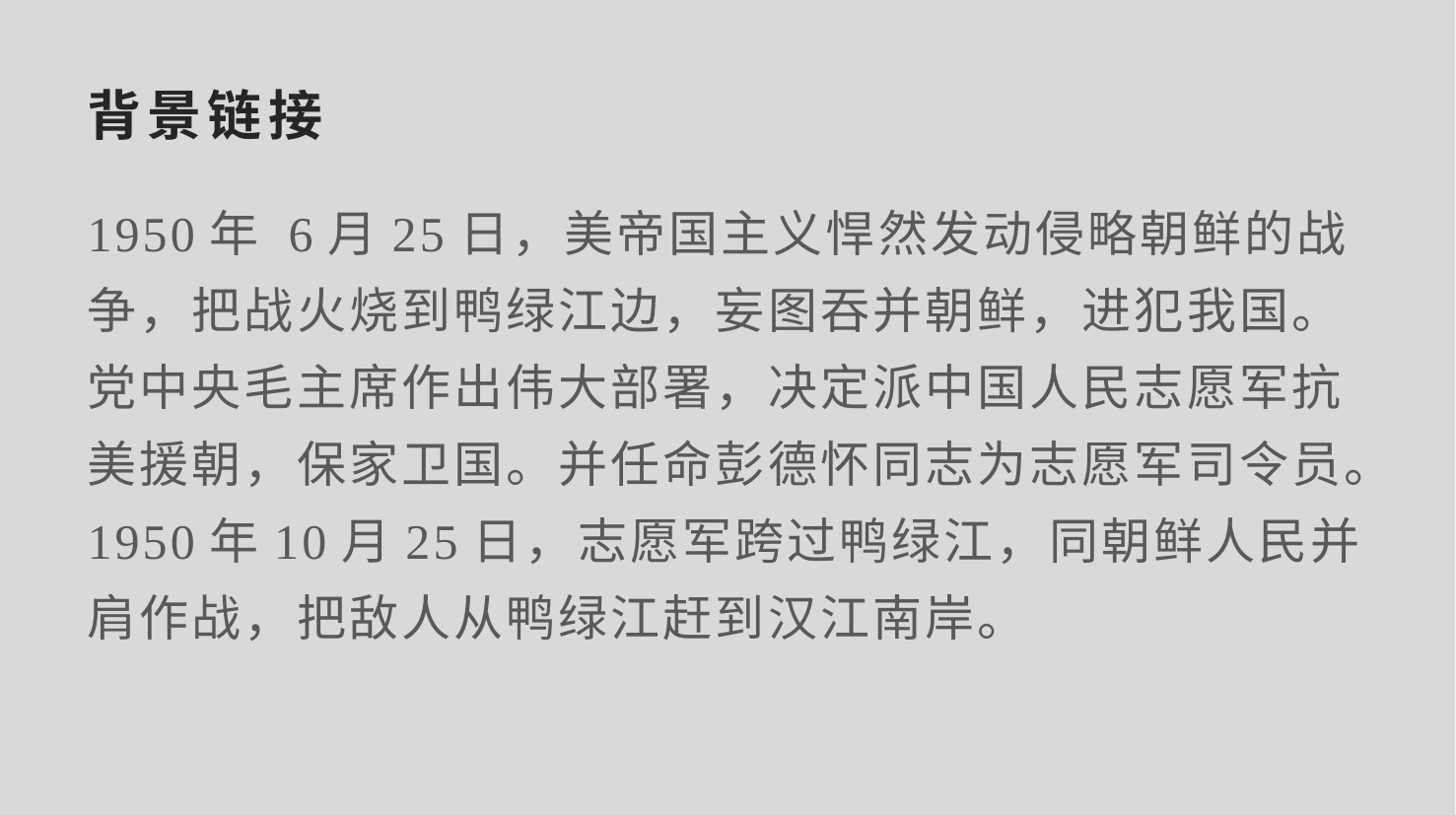

# 背景链接
1950年 6月25日，美帝国主义悍然发动侵略朝鲜的战争，把战火烧到鸭绿江边，妄图吞并朝鲜，进犯我国。党中央毛主席作出伟大部署，决定派中国人民志愿军抗美援朝，保家卫国。并任命彭德怀同志为志愿军司令员。1950年10月25日，志愿军跨过鸭绿江，同朝鲜人民并肩作战，把敌人从鸭绿江赶到汉江南岸。